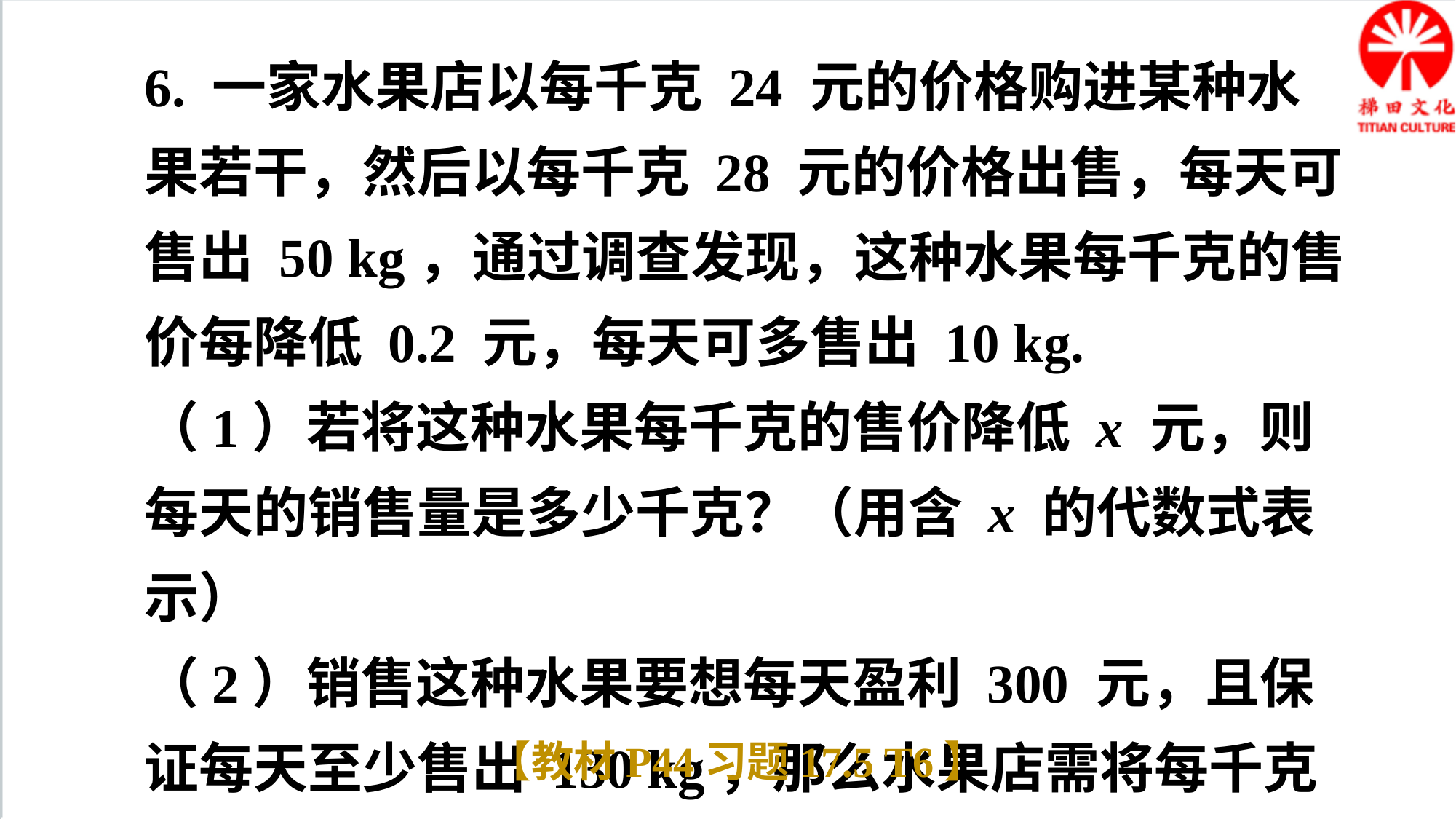

6. 一家水果店以每千克 24 元的价格购进某种水果若干，然后以每千克 28 元的价格出售，每天可售出 50 kg，通过调查发现，这种水果每千克的售价每降低 0.2 元，每天可多售出 10 kg.
（1）若将这种水果每千克的售价降低 x 元，则每天的销售量是多少千克？（用含 x 的代数式表示）
（2）销售这种水果要想每天盈利 300 元，且保证每天至少售出 130 kg，那么水果店需将每千克的售价降低多少元？
【教材P44习题17.5 T6】